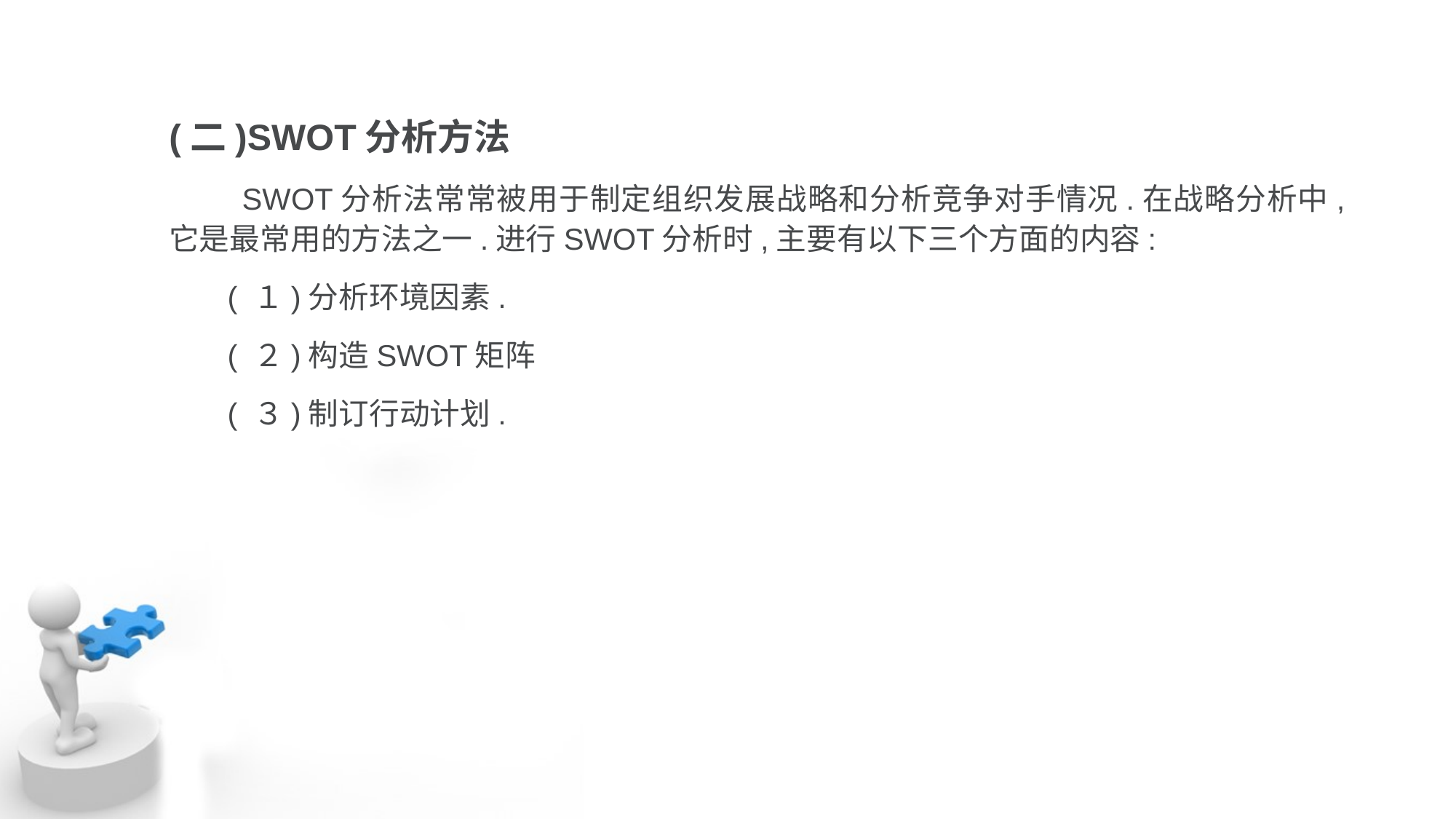

(二)SWOT分析方法
        SWOT分析法常常被用于制定组织发展战略和分析竞争对手情况.在战略分析中, 它是最常用的方法之一.进行SWOT分析时,主要有以下三个方面的内容:
       ( １)分析环境因素.
       ( ２)构造SWOT矩阵
       ( ３)制订行动计划.